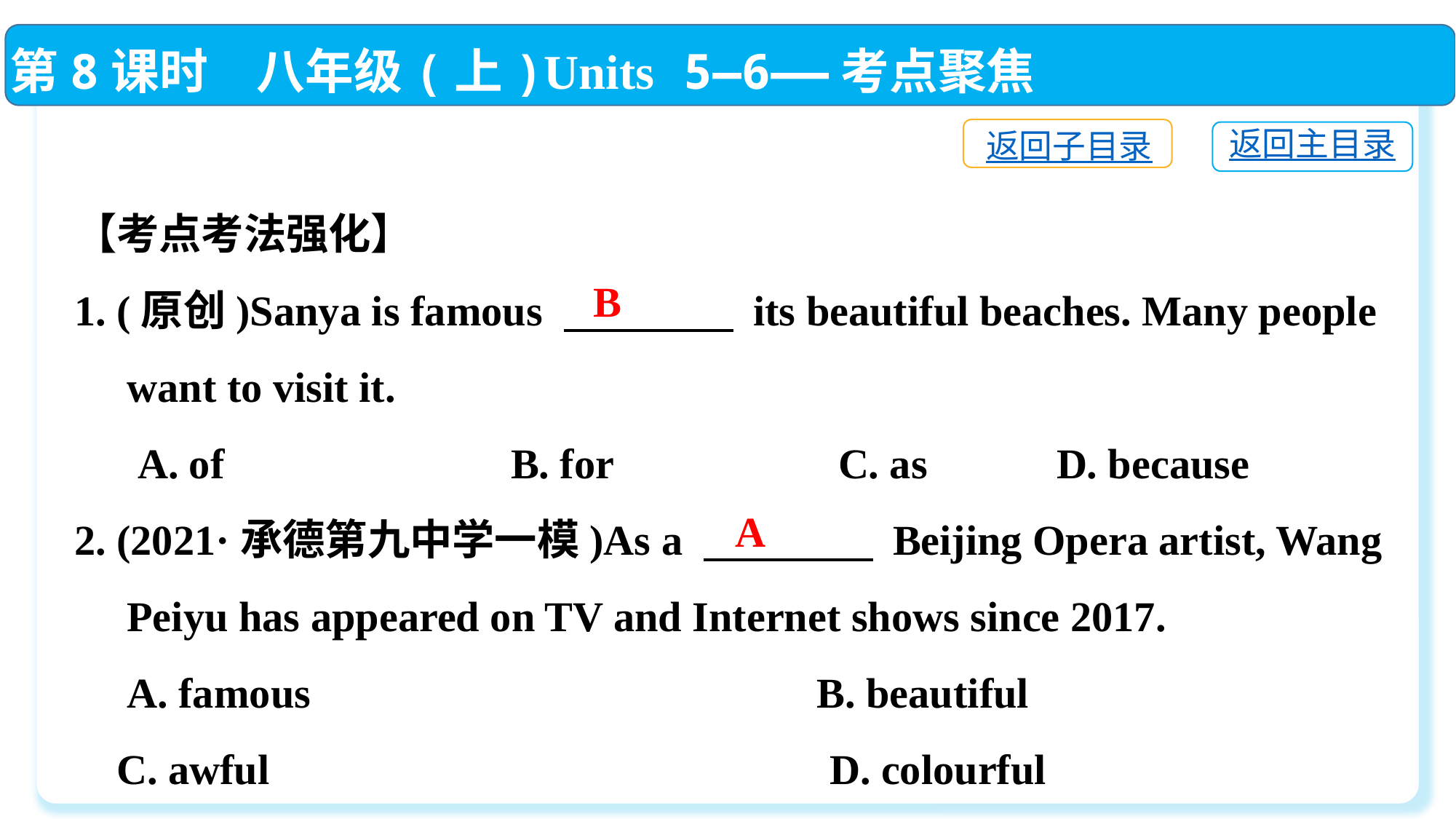

第8课时　八年级(上)Units 5—6——考点聚焦

返回子目录
返回主目录
【考点考法强化】
1. (原创)Sanya is famous 　　　　 its beautiful beaches. Many people
     want to visit it.
      A. of			B. for			C. as		D. because
2. (2021·承德第九中学一模)As a 　　　　 Beijing Opera artist, Wang
     Peiyu has appeared on TV and Internet shows since 2017.
     A. famous　	                                          B. beautiful
    C. awful　 		                                D. colourful

B
A